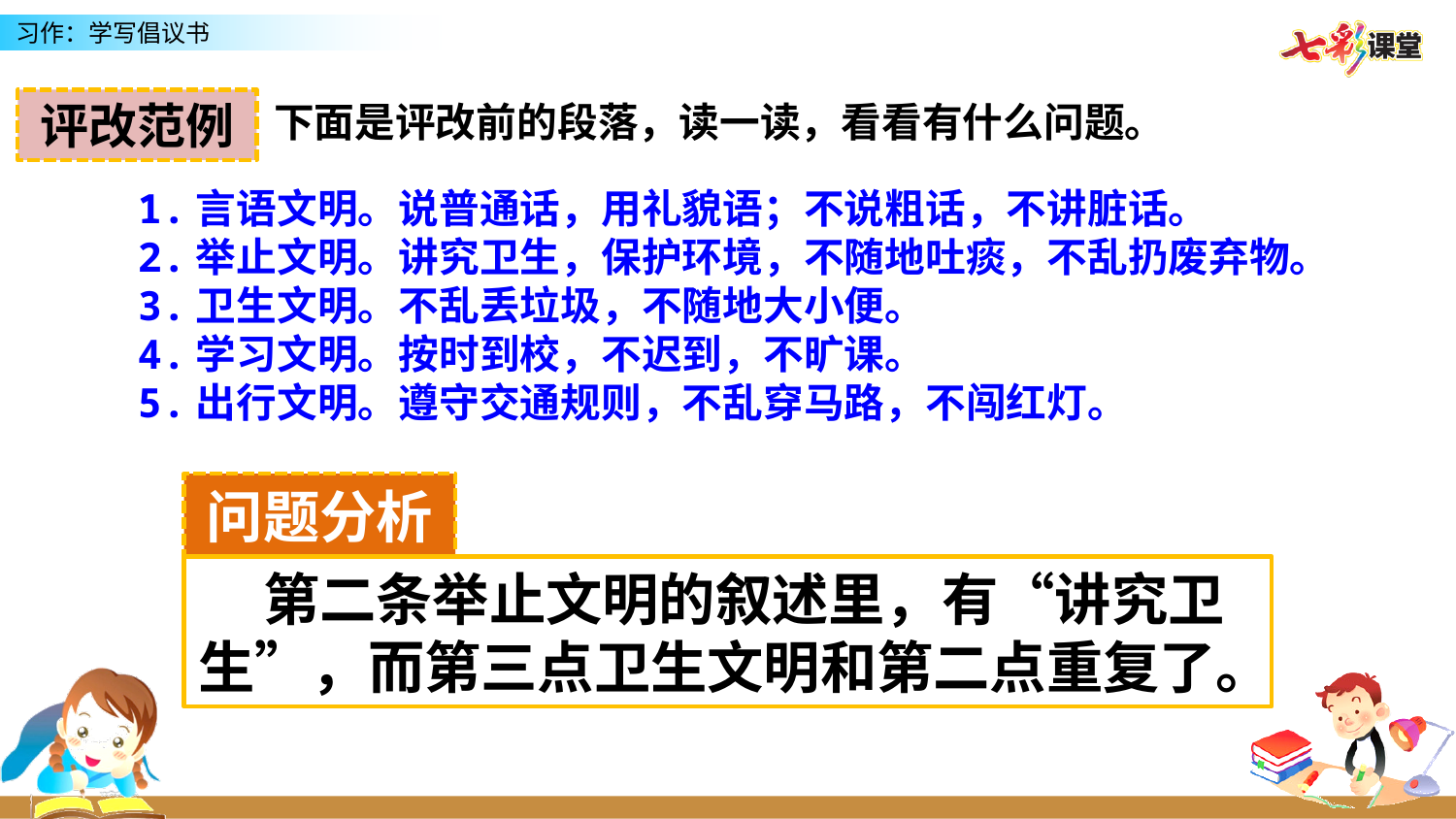

评改范例
下面是评改前的段落，读一读，看看有什么问题。
1.言语文明。说普通话，用礼貌语；不说粗话，不讲脏话。
2.举止文明。讲究卫生，保护环境，不随地吐痰，不乱扔废弃物。
3.卫生文明。不乱丢垃圾，不随地大小便。
4.学习文明。按时到校，不迟到，不旷课。
5.出行文明。遵守交通规则，不乱穿马路，不闯红灯。
问题分析
    第二条举止文明的叙述里，有“讲究卫生”，而第三点卫生文明和第二点重复了。